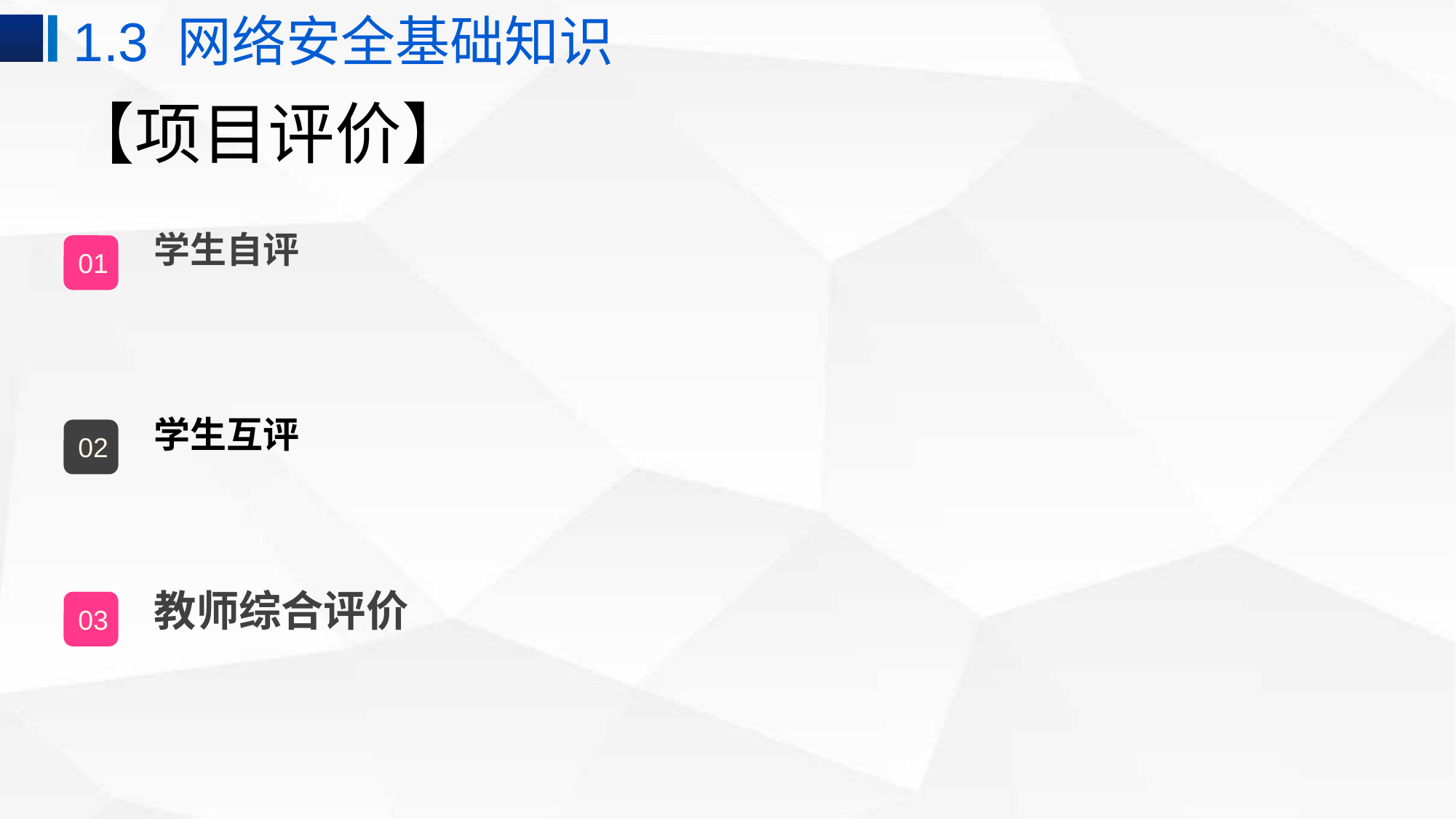

1.3 网络安全基础知识

# 【项目评价】
学生自评

01

学生互评

02

教师综合评价

03